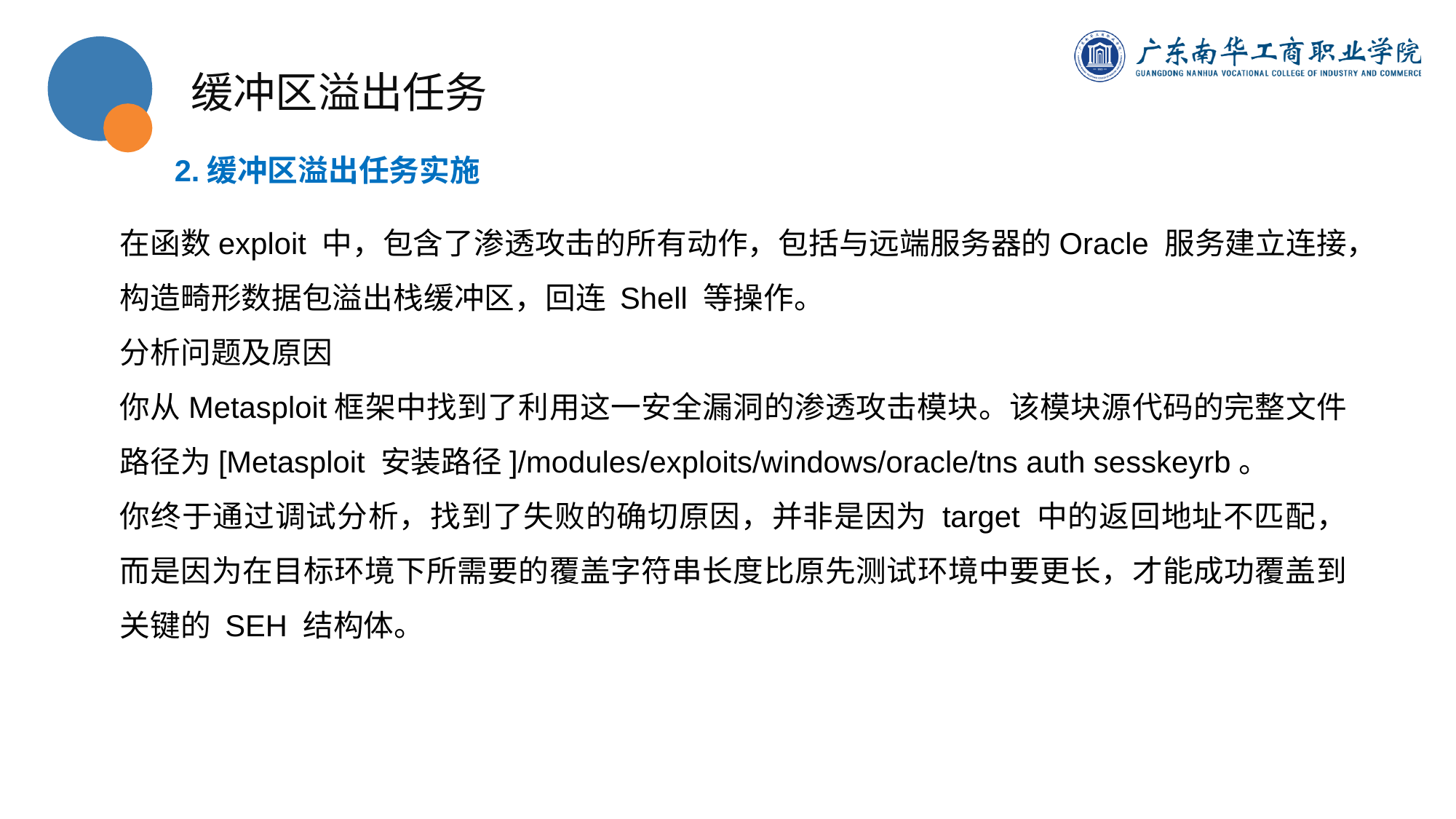

缓冲区溢出任务

2.缓冲区溢出任务实施
在函数exploit 中，包含了渗透攻击的所有动作，包括与远端服务器的Oracle 服务建立连接，构造畸形数据包溢出栈缓冲区，回连 Shell 等操作。
分析问题及原因
你从Metasploit框架中找到了利用这一安全漏洞的渗透攻击模块。该模块源代码的完整文件路径为[Metasploit 安装路径]/modules/exploits/windows/oracle/tns auth sesskeyrb。
你终于通过调试分析，找到了失败的确切原因，并非是因为 target 中的返回地址不匹配，而是因为在目标环境下所需要的覆盖字符串长度比原先测试环境中要更长，才能成功覆盖到关键的 SEH 结构体。